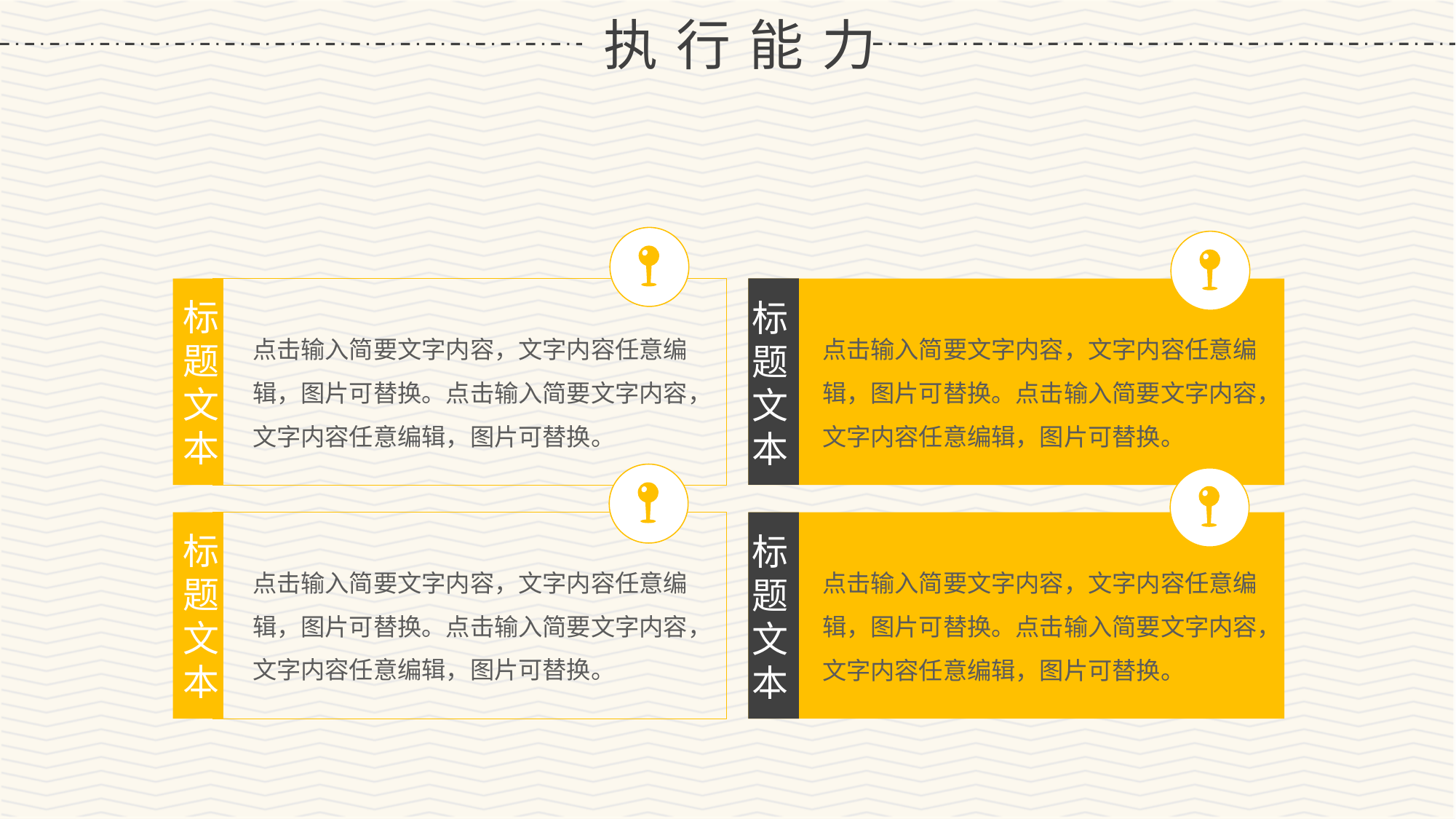

执行能力

标
题
文
本
标
题
文
本

点击输入简要文字内容，文字内容任意编辑，图片可替换。点击输入简要文字内容，文字内容任意编辑，图片可替换。
点击输入简要文字内容，文字内容任意编辑，图片可替换。点击输入简要文字内容，文字内容任意编辑，图片可替换。

标
题
文
本
标
题
文
本

点击输入简要文字内容，文字内容任意编辑，图片可替换。点击输入简要文字内容，文字内容任意编辑，图片可替换。
点击输入简要文字内容，文字内容任意编辑，图片可替换。点击输入简要文字内容，文字内容任意编辑，图片可替换。